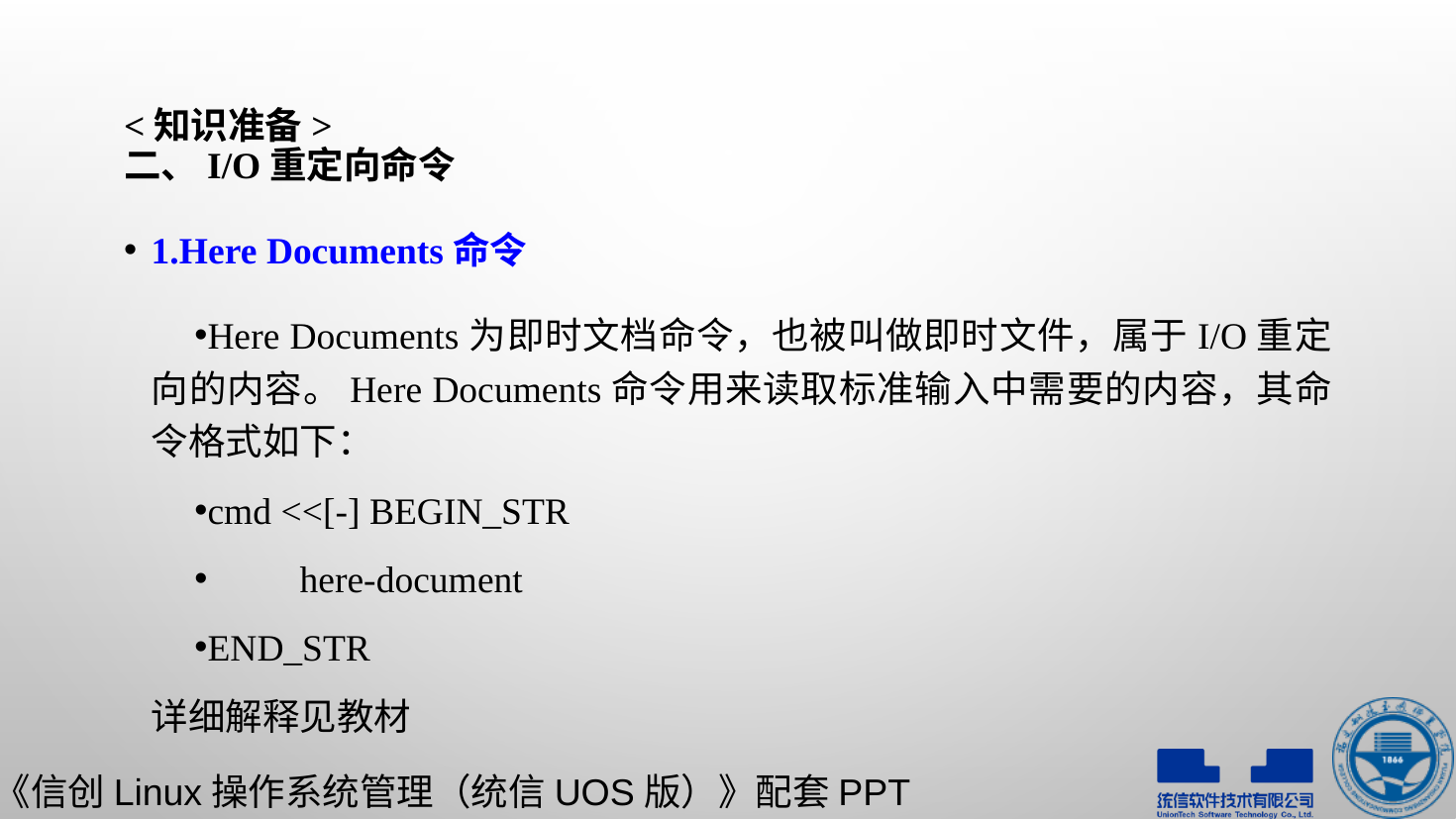

# <知识准备> 二、I/O重定向命令
1.Here Documents命令
Here Documents为即时文档命令，也被叫做即时文件，属于I/O重定向的内容。Here Documents命令用来读取标准输入中需要的内容，其命令格式如下：
cmd <<[-] BEGIN_STR
	here-document
END_STR
详细解释见教材